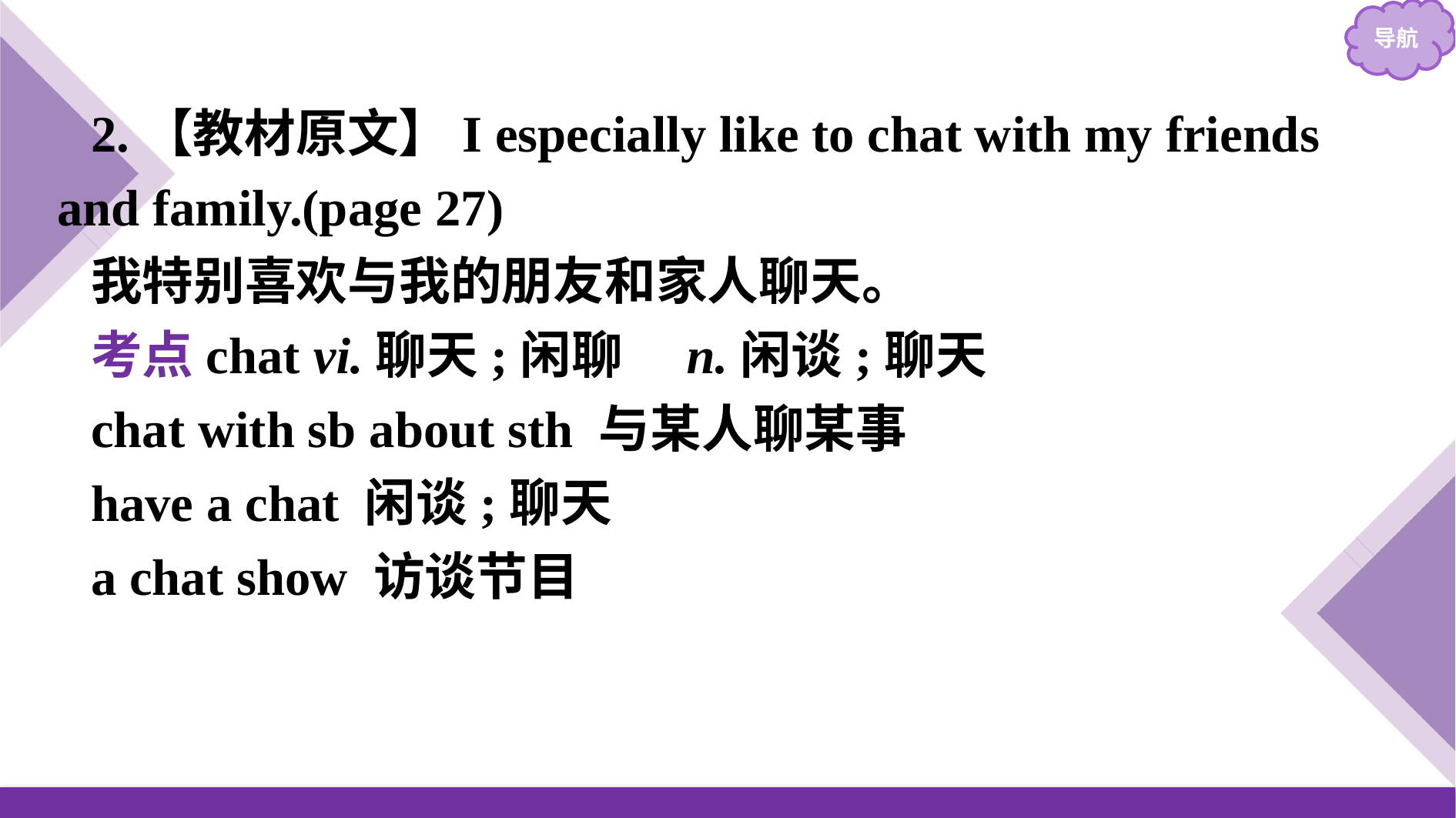

2.【教材原文】I especially like to chat with my friends and family.(page 27)
我特别喜欢与我的朋友和家人聊天。
考点chat vi.聊天;闲聊　n.闲谈;聊天
chat with sb about sth 与某人聊某事
have a chat 闲谈;聊天
a chat show 访谈节目